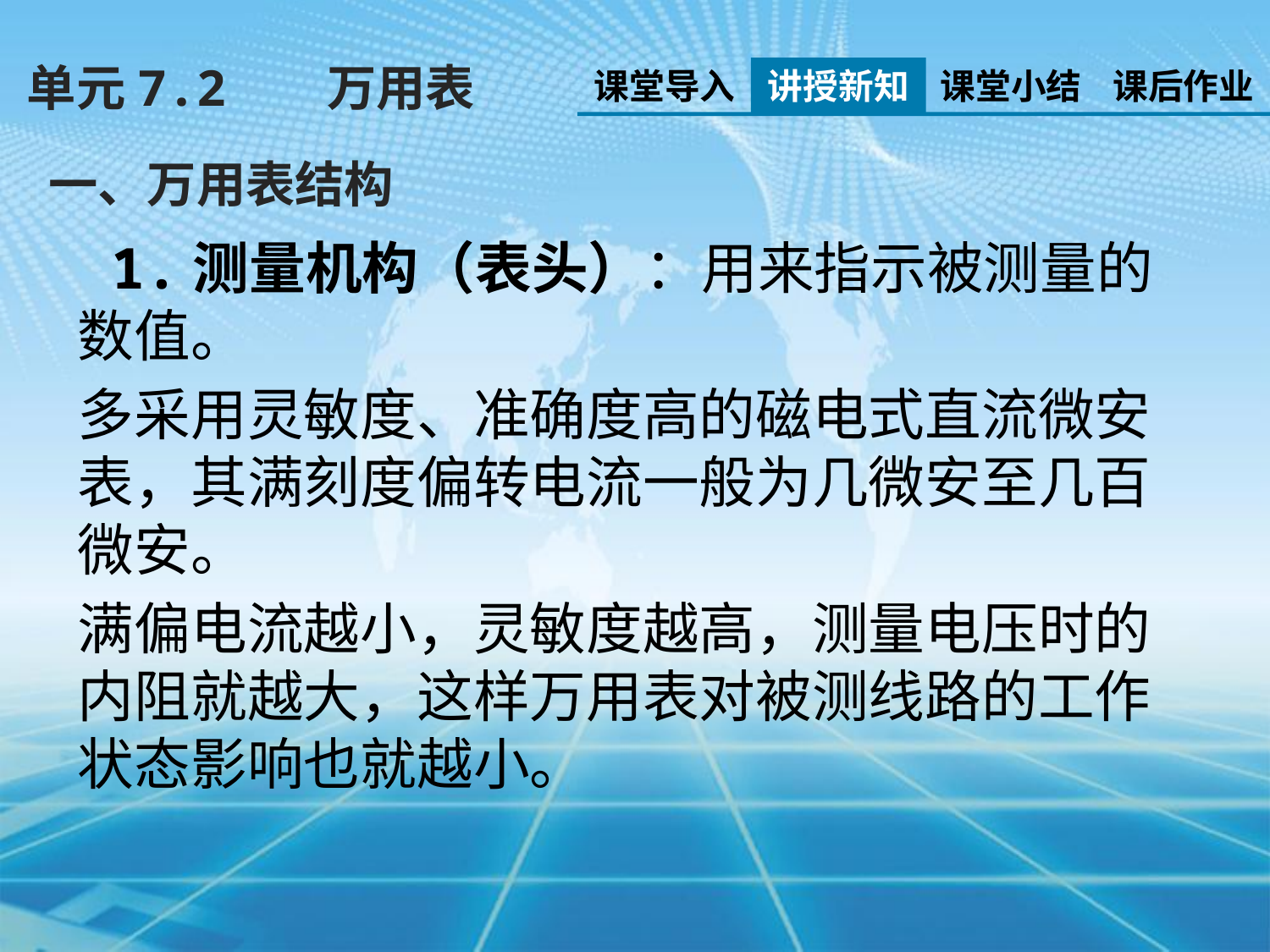

单元7.2   万用表
课堂导入
讲授新知
课堂小结
课后作业
一、万用表结构
 1.测量机构（表头）：用来指示被测量的数值。
多采用灵敏度、准确度高的磁电式直流微安表，其满刻度偏转电流一般为几微安至几百微安。
满偏电流越小，灵敏度越高，测量电压时的内阻就越大，这样万用表对被测线路的工作状态影响也就越小。